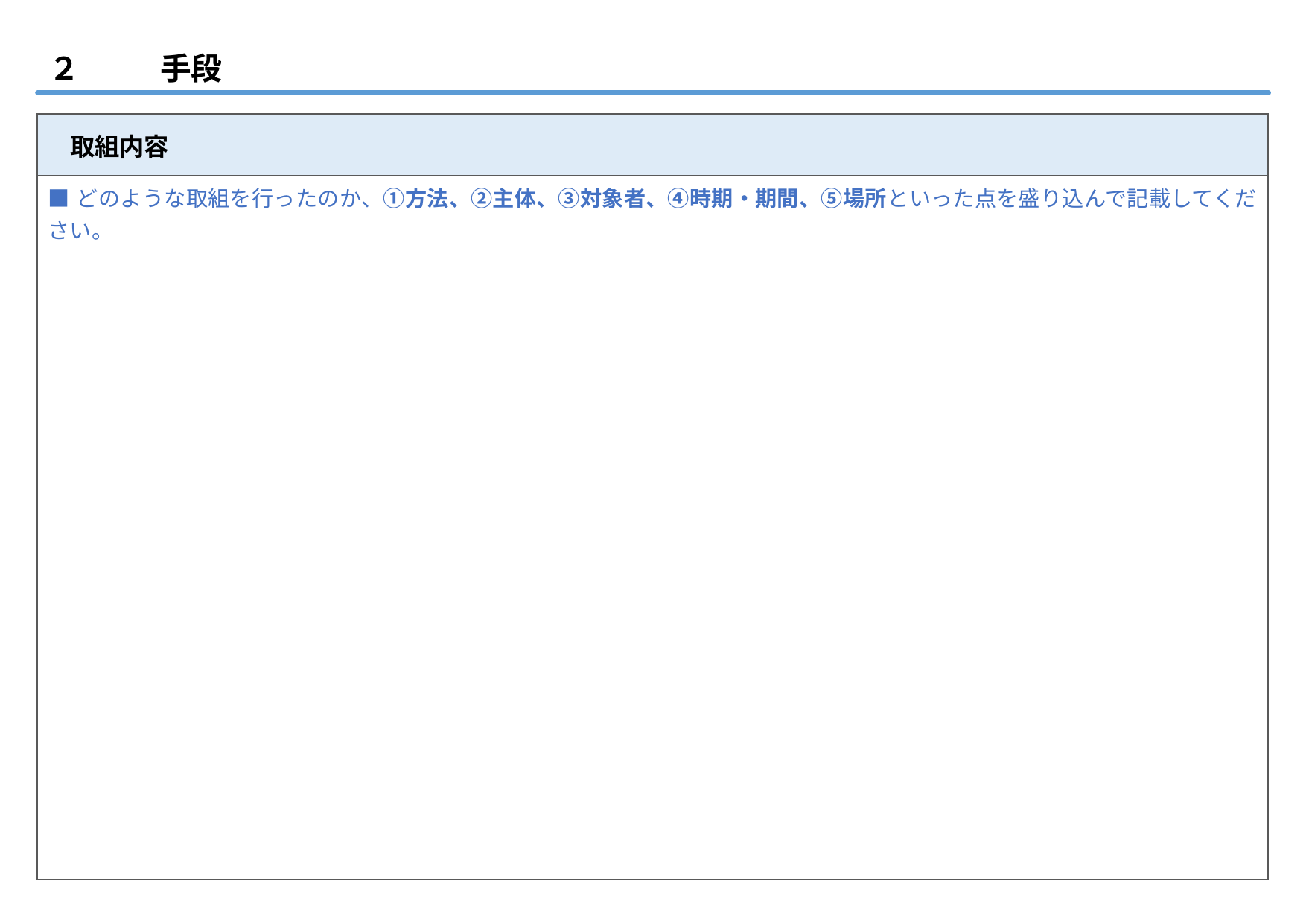

■記載上の注意
記載内容は枠内に収まるように調整してください。
フォントは「Meiryo UI」で統一してください。
作成する際は、青字は削除し、黒字で記載してください。
| 取組内容 |
| --- |
| ■どのような取組を行ったのか、①方法、②主体、③対象者、④時期・期間、⑤場所といった点を盛り込んで記載してください。 |

■写真・図表の使用
適宜、写真・図表を使用し、記載内容が分かりやすくなるように工夫してください。
本スライドは、今後展示や市HPへの掲載を行う場合があります。写真・図を使用される場合には、著作権・肖像権等の権利侵害にならないようご注意ください。
■PDF化する際の注意
「名前を付けて保存」（F12）から「PDF」形式を選択して保存してください。